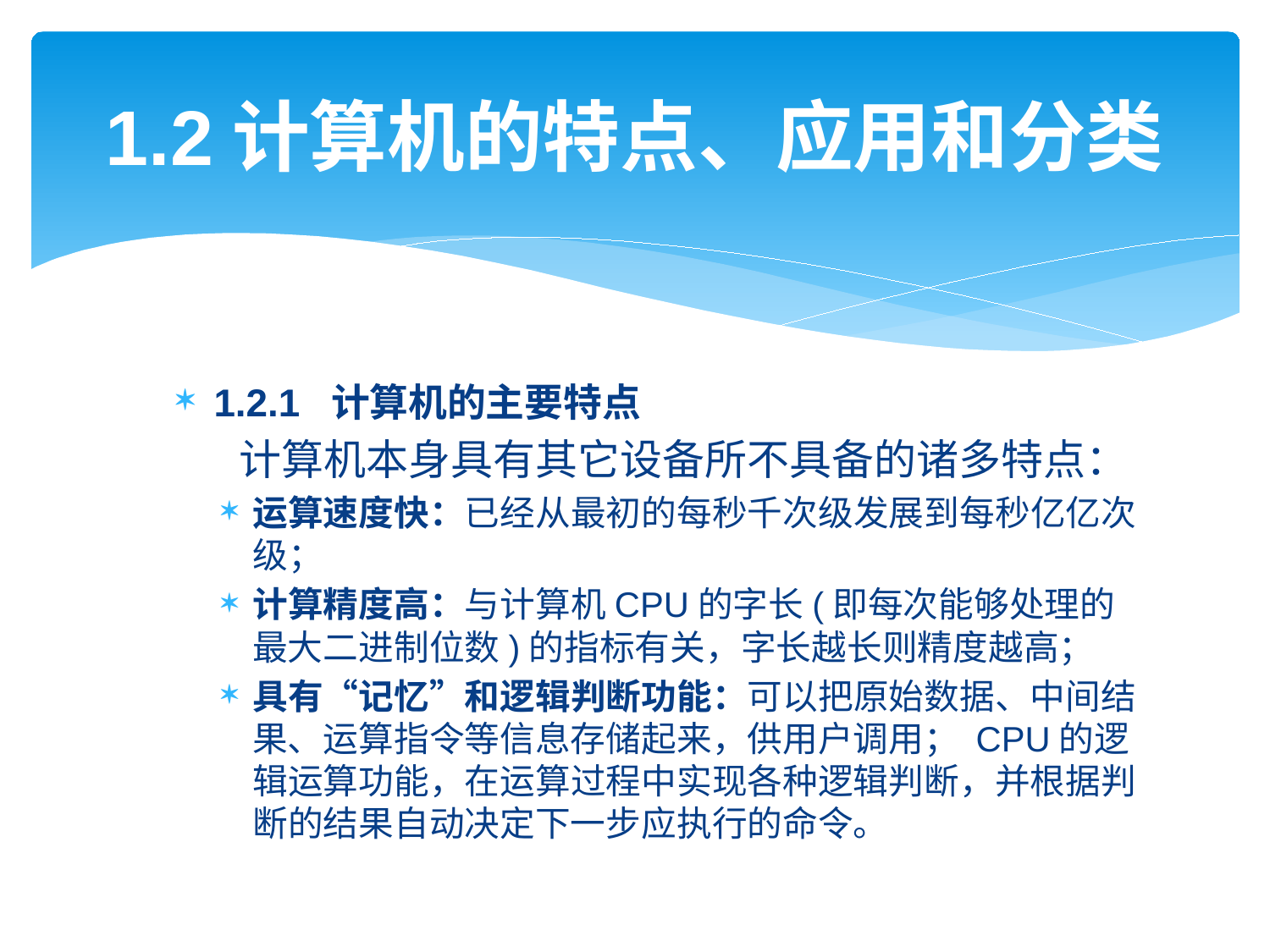

# 1.2计算机的特点、应用和分类
1.2.1  计算机的主要特点
          计算机本身具有其它设备所不具备的诸多特点：
运算速度快：已经从最初的每秒千次级发展到每秒亿亿次级；
计算精度高：与计算机CPU的字长(即每次能够处理的最大二进制位数)的指标有关，字长越长则精度越高；
具有“记忆”和逻辑判断功能：可以把原始数据、中间结果、运算指令等信息存储起来，供用户调用； CPU的逻辑运算功能，在运算过程中实现各种逻辑判断，并根据判断的结果自动决定下一步应执行的命令。